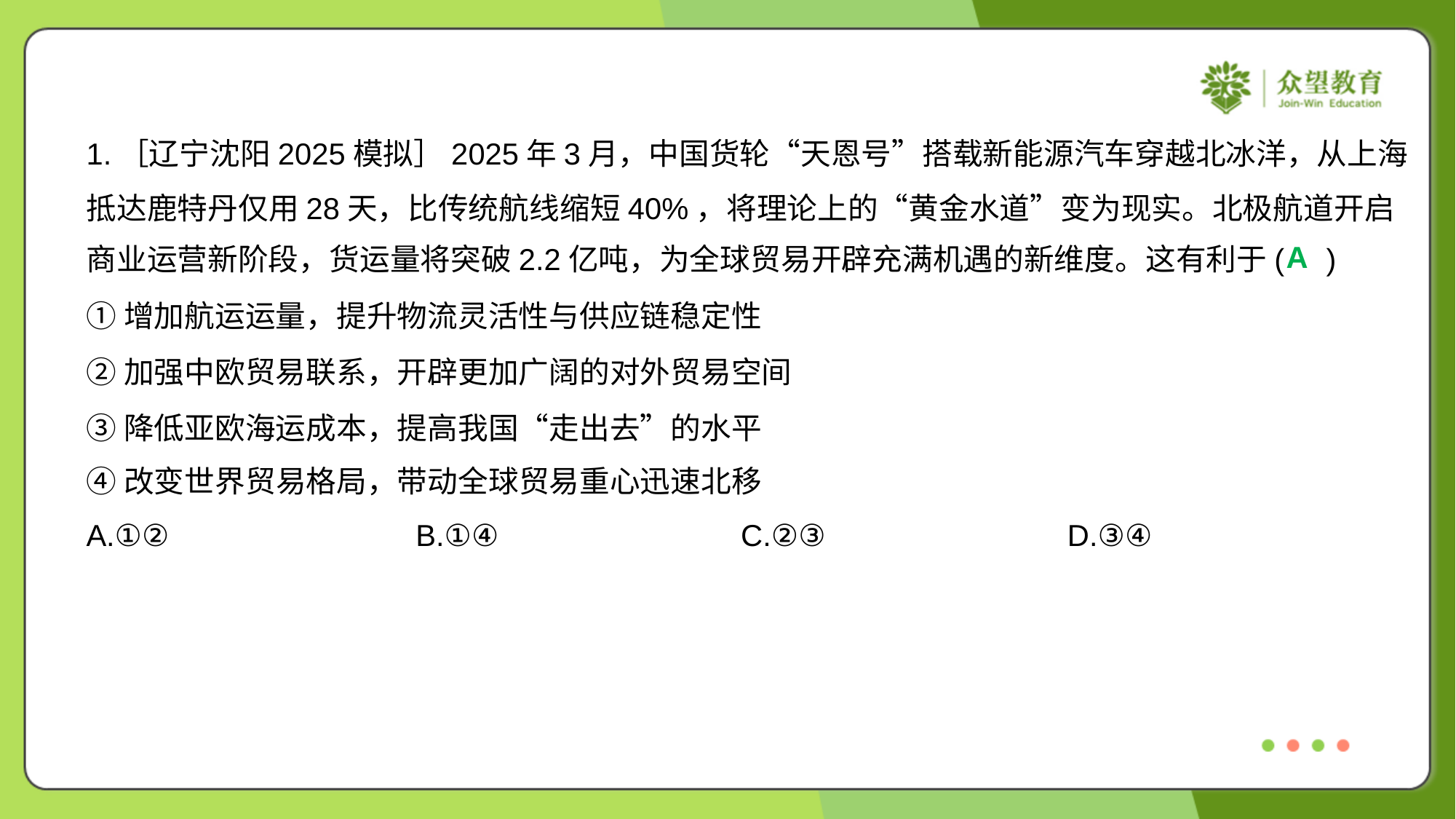

1.［辽宁沈阳2025模拟］2025年3月，中国货轮“天恩号”搭载新能源汽车穿越北冰洋，从上海
抵达鹿特丹仅用28天，比传统航线缩短40%，将理论上的“黄金水道”变为现实。北极航道开启
商业运营新阶段，货运量将突破2.2亿吨，为全球贸易开辟充满机遇的新维度。这有利于(     )
A
①增加航运运量，提升物流灵活性与供应链稳定性
②加强中欧贸易联系，开辟更加广阔的对外贸易空间
③降低亚欧海运成本，提高我国“走出去”的水平
④改变世界贸易格局，带动全球贸易重心迅速北移
A.①②	B.①④	C.②③	D.③④